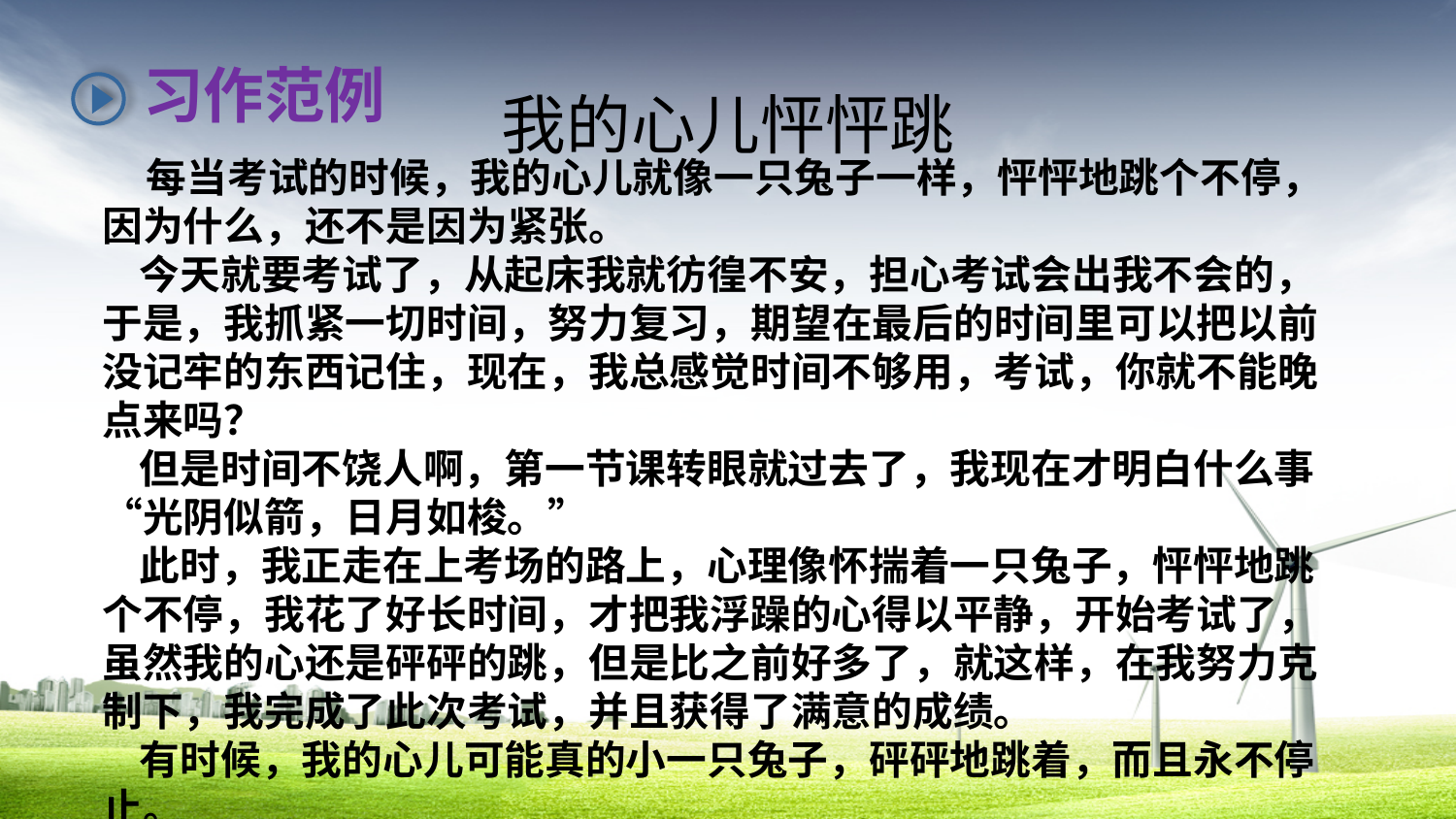

习作范例
我的心儿怦怦跳

    每当考试的时候，我的心儿就像一只兔子一样，怦怦地跳个不停，因为什么，还不是因为紧张。
   今天就要考试了，从起床我就彷徨不安，担心考试会出我不会的，于是，我抓紧一切时间，努力复习，期望在最后的时间里可以把以前没记牢的东西记住，现在，我总感觉时间不够用，考试，你就不能晚点来吗？
   但是时间不饶人啊，第一节课转眼就过去了，我现在才明白什么事“光阴似箭，日月如梭。”
   此时，我正走在上考场的路上，心理像怀揣着一只兔子，怦怦地跳个不停，我花了好长时间，才把我浮躁的心得以平静，开始考试了，虽然我的心还是砰砰的跳，但是比之前好多了，就这样，在我努力克制下，我完成了此次考试，并且获得了满意的成绩。
   有时候，我的心儿可能真的小一只兔子，砰砰地跳着，而且永不停止。